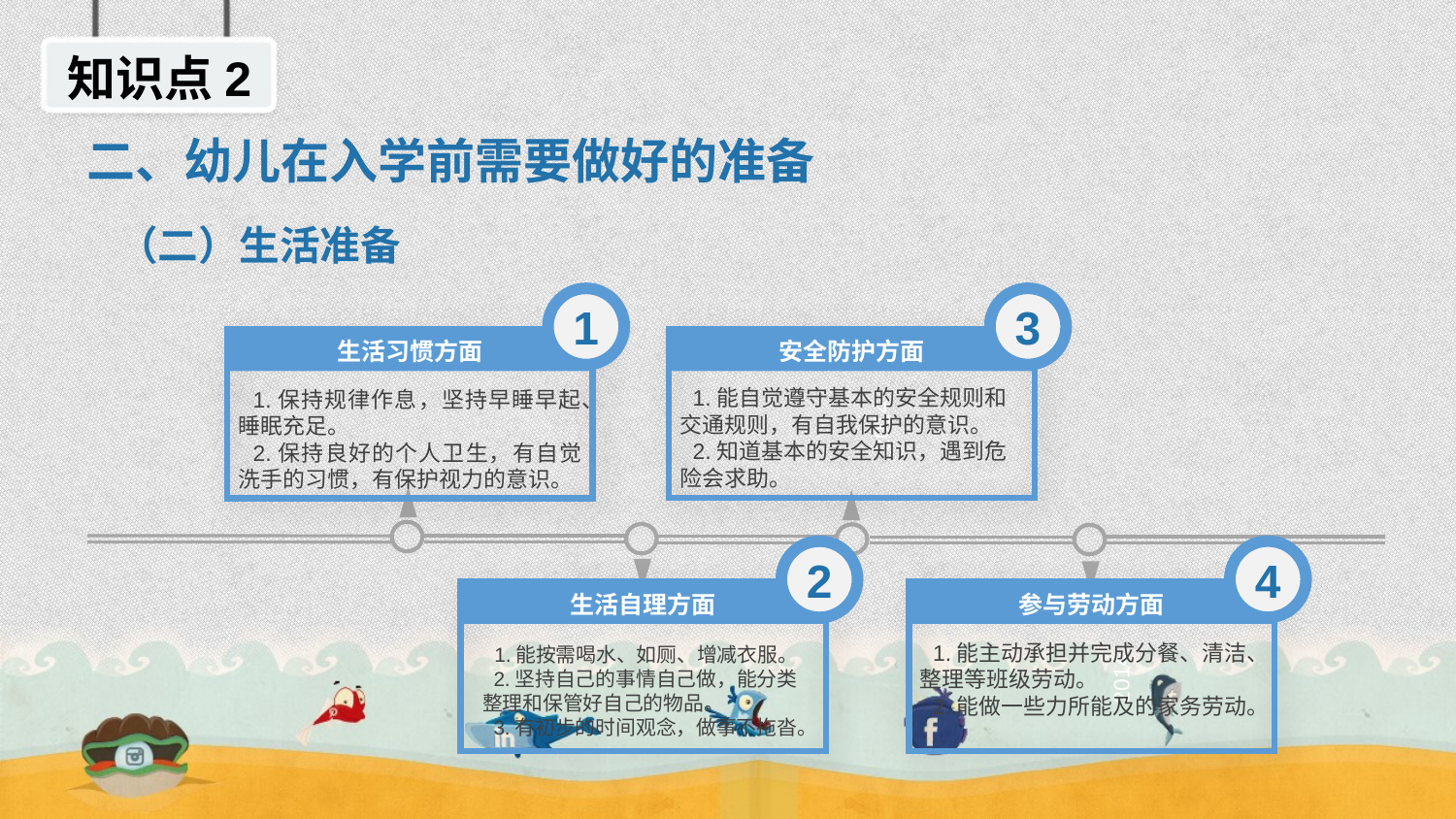

知识点2
二、幼儿在入学前需要做好的准备
（二）生活准备
3
1

安全防护方面
生活习惯方面
  1.能自觉遵守基本的安全规则和交通规则，有自我保护的意识。
  2.知道基本的安全知识，遇到危险会求助。
  1.保持规律作息，坚持早睡早起、睡眠充足。
  2.保持良好的个人卫生，有自觉洗手的习惯，有保护视力的意识。
2014

4
2

参与劳动方面
生活自理方面
  1.能主动承担并完成分餐、清洁、整理等班级劳动。
  2.能做一些力所能及的家务劳动。
  1.能按需喝水、如厕、增减衣服。
  2.坚持自己的事情自己做，能分类整理和保管好自己的物品。
  3.有初步的时间观念，做事不拖沓。
2014